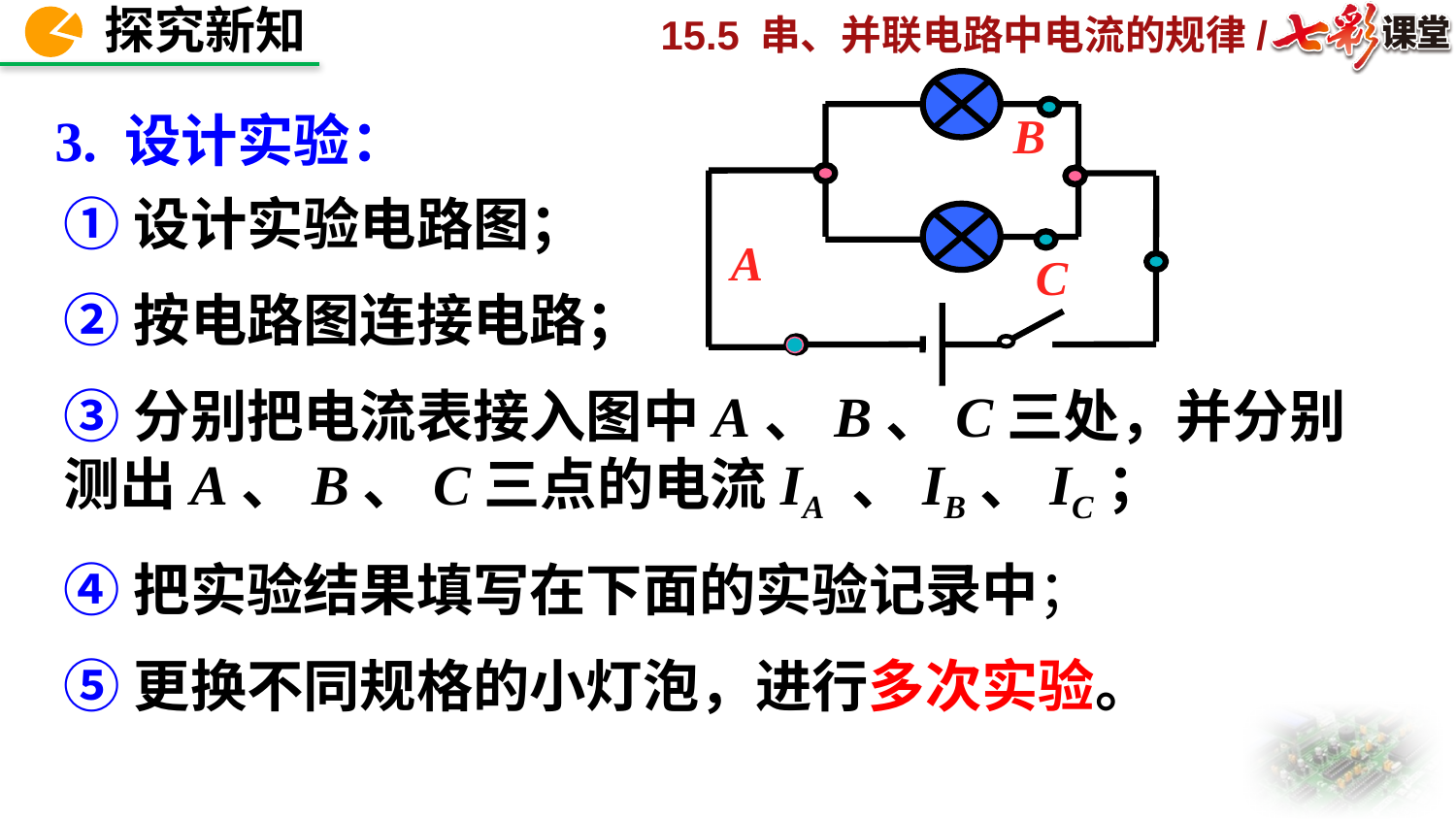

C
A

B

3. 设计实验：
①设计实验电路图；
②按电路图连接电路；
③分别把电流表接入图中A、B、C三处，并分别测出A、B、C三点的电流IA 、IB、IC；
④把实验结果填写在下面的实验记录中；
⑤更换不同规格的小灯泡，进行多次实验。